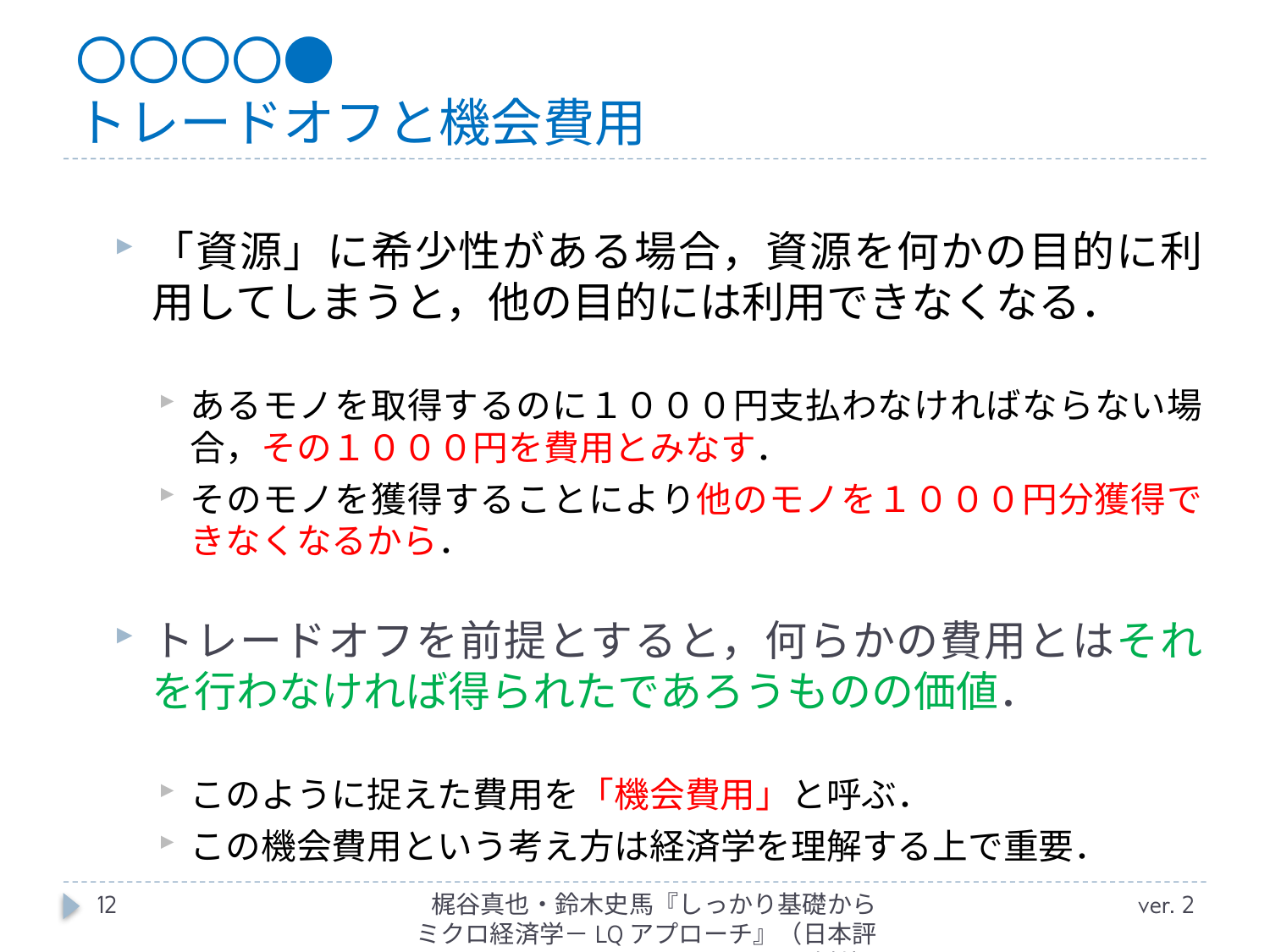

# 〇〇〇〇● トレードオフと機会費用
「資源」に希少性がある場合，資源を何かの目的に利用してしまうと，他の目的には利用できなくなる．

あるモノを取得するのに１０００円支払わなければならない場合，その１０００円を費用とみなす．
そのモノを獲得することにより他のモノを１０００円分獲得できなくなるから．

トレードオフを前提とすると，何らかの費用とはそれを行わなければ得られたであろうものの価値．

このように捉えた費用を「機会費用」と呼ぶ．
この機会費用という考え方は経済学を理解する上で重要．
12
梶谷真也・鈴木史馬『しっかり基礎からミクロ経済学－LQアプローチ』（日本評論社）
ver. 2